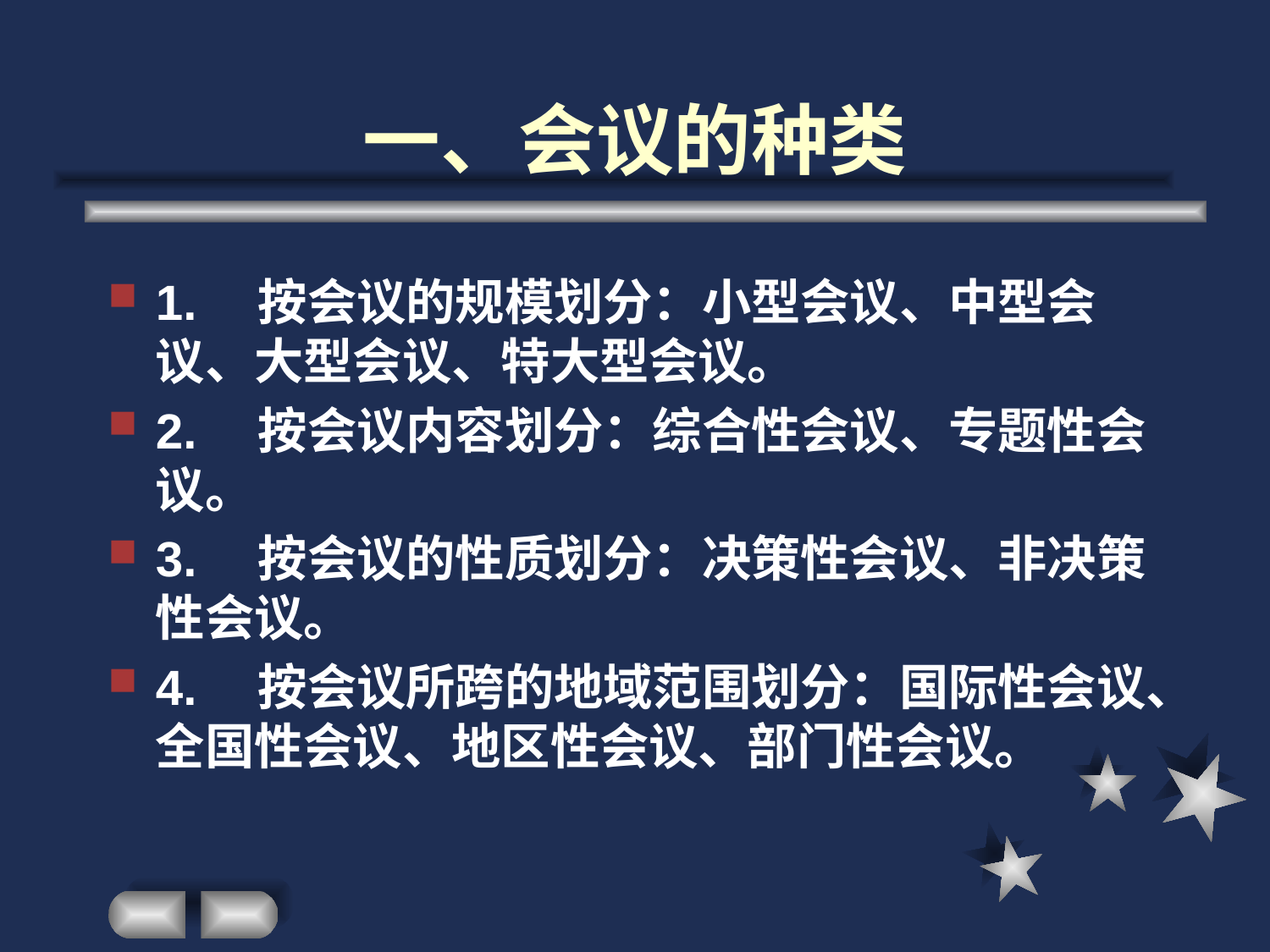

# 一、会议的种类
1.　按会议的规模划分：小型会议、中型会　议、大型会议、特大型会议。
2.　按会议内容划分：综合性会议、专题性会议。
3.　按会议的性质划分：决策性会议、非决策性会议。
4.　按会议所跨的地域范围划分：国际性会议、全国性会议、地区性会议、部门性会议。